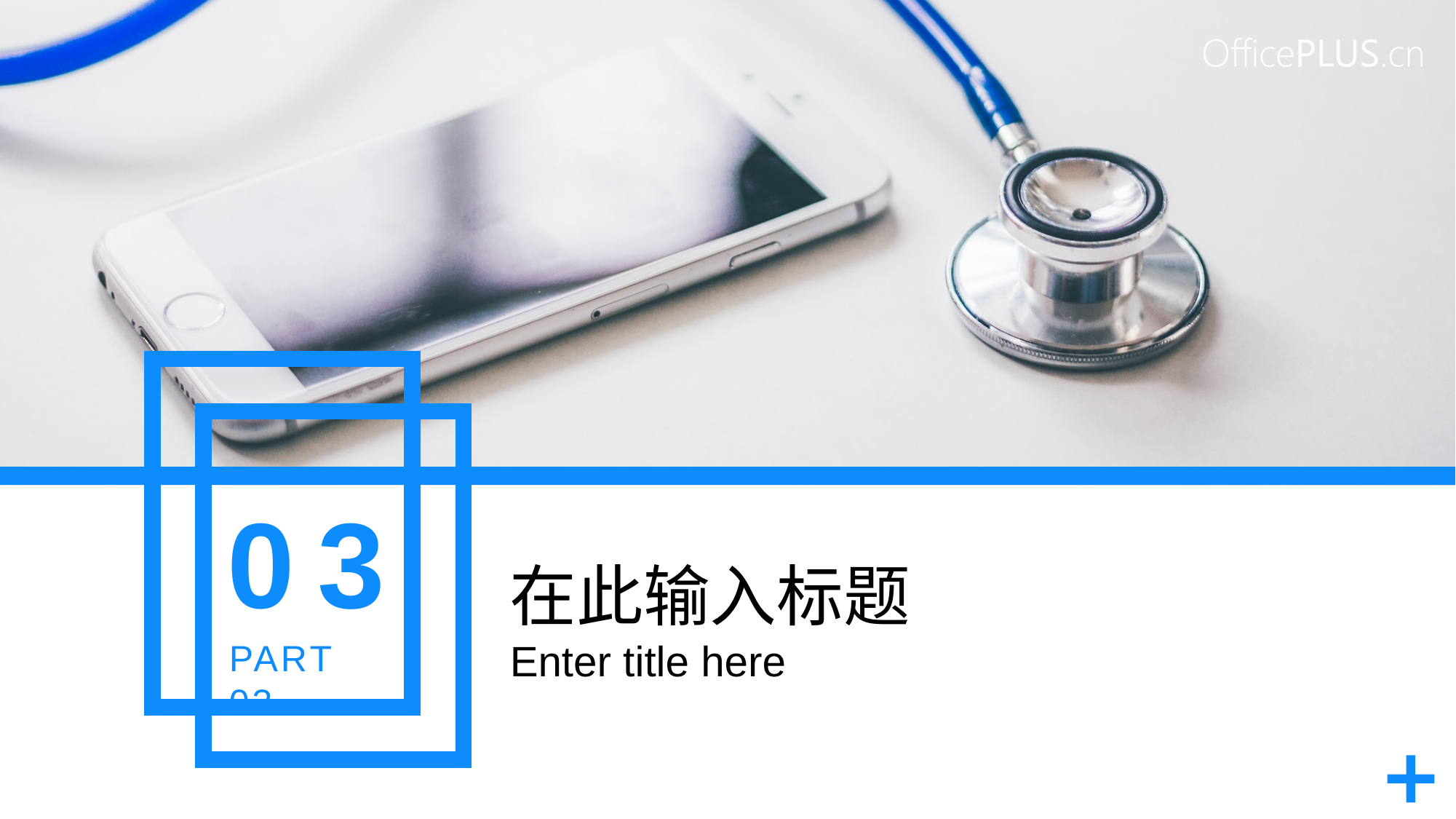

03
在此输入标题
Enter title here
PART 03